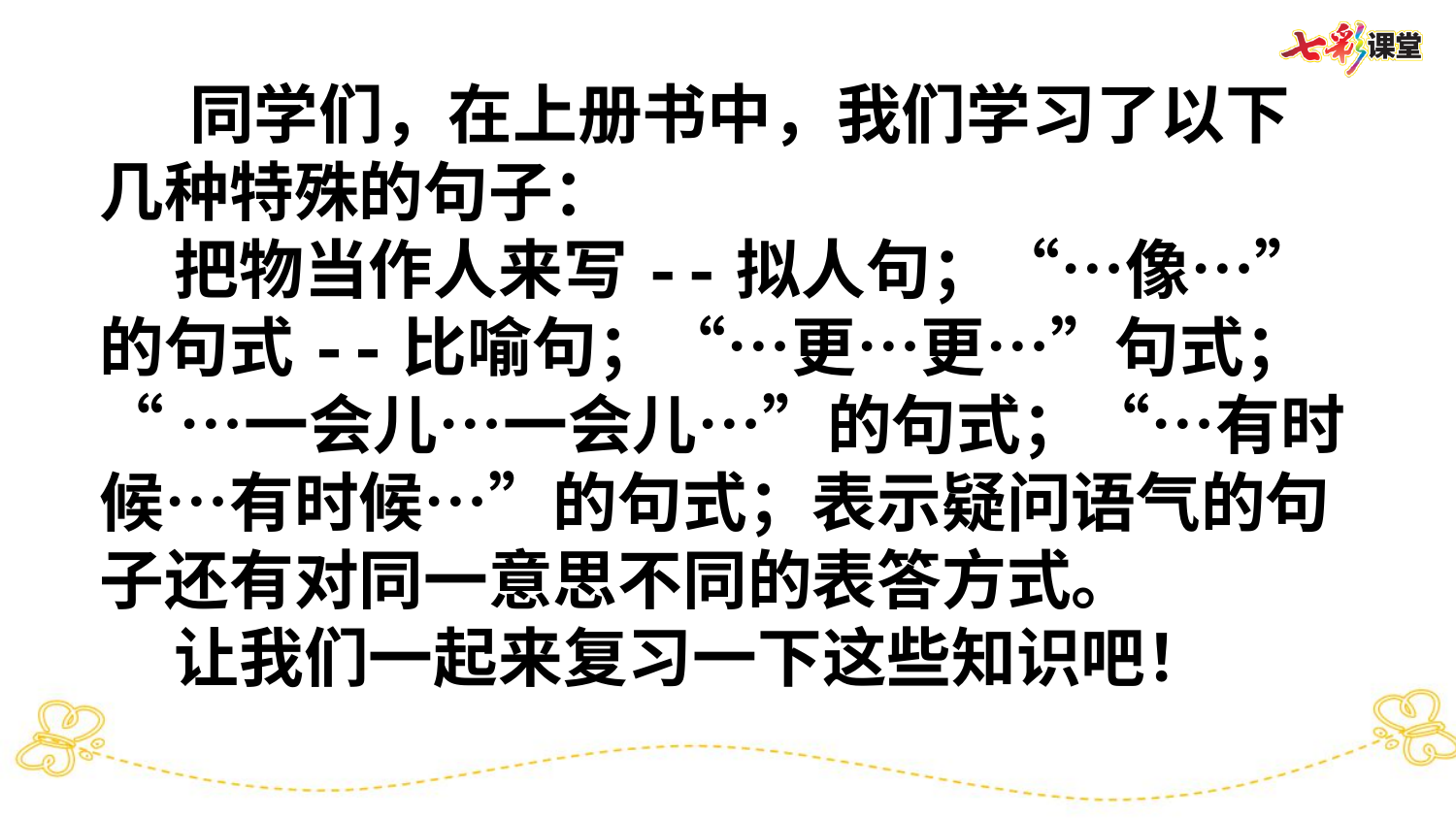

同学们，在上册书中，我们学习了以下几种特殊的句子：
    把物当作人来写--拟人句；“…像…”的句式--比喻句；“…更…更…”句式；“ …一会儿…一会儿…”的句式；“…有时候…有时候…”的句式；表示疑问语气的句子还有对同一意思不同的表答方式。
    让我们一起来复习一下这些知识吧！